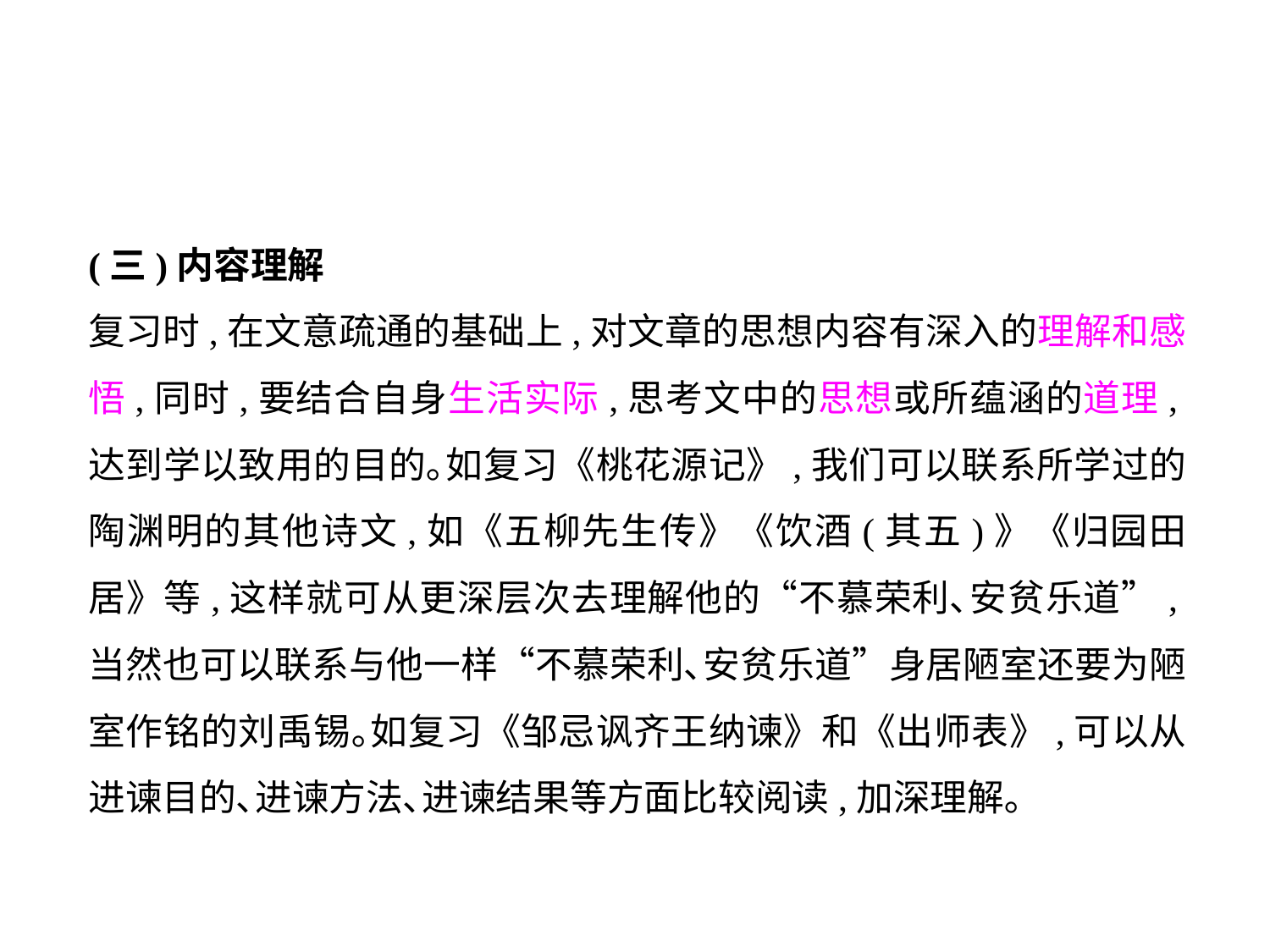

(三)内容理解
复习时,在文意疏通的基础上,对文章的思想内容有深入的理解和感悟,同时,要结合自身生活实际,思考文中的思想或所蕴涵的道理,达到学以致用的目的｡如复习《桃花源记》,我们可以联系所学过的陶渊明的其他诗文,如《五柳先生传》《饮酒(其五)》《归园田居》等,这样就可从更深层次去理解他的“不慕荣利､安贫乐道”,当然也可以联系与他一样“不慕荣利､安贫乐道”身居陋室还要为陋室作铭的刘禹锡｡如复习《邹忌讽齐王纳谏》和《出师表》,可以从进谏目的､进谏方法､进谏结果等方面比较阅读,加深理解｡